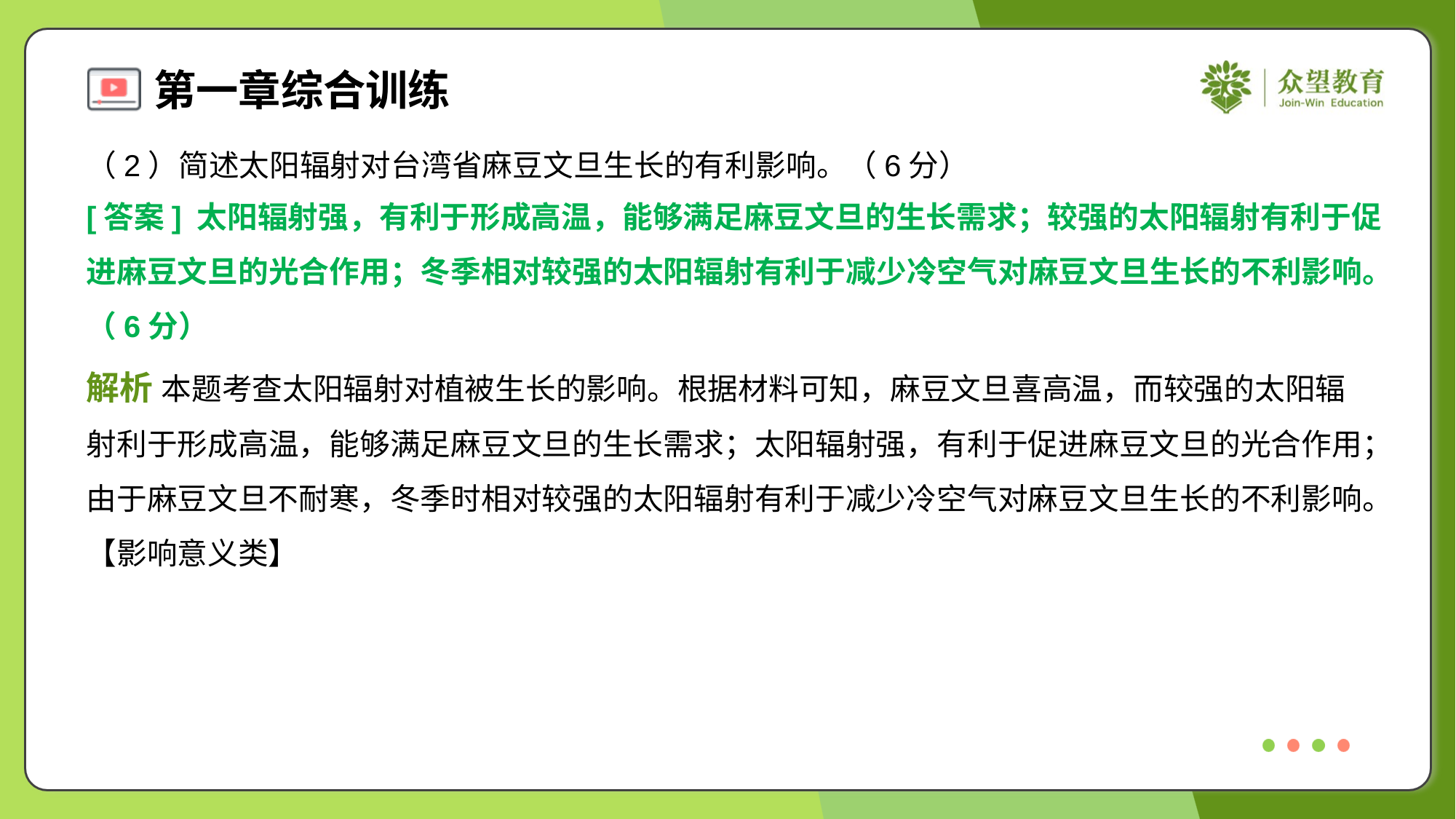

（2）简述太阳辐射对台湾省麻豆文旦生长的有利影响。（6分）
[答案] 太阳辐射强，有利于形成高温，能够满足麻豆文旦的生长需求；较强的太阳辐射有利于促
进麻豆文旦的光合作用；冬季相对较强的太阳辐射有利于减少冷空气对麻豆文旦生长的不利影响。
（6分）
解析 本题考查太阳辐射对植被生长的影响。根据材料可知，麻豆文旦喜高温，而较强的太阳辐
射利于形成高温，能够满足麻豆文旦的生长需求；太阳辐射强，有利于促进麻豆文旦的光合作用；
由于麻豆文旦不耐寒，冬季时相对较强的太阳辐射有利于减少冷空气对麻豆文旦生长的不利影响。
【影响意义类】